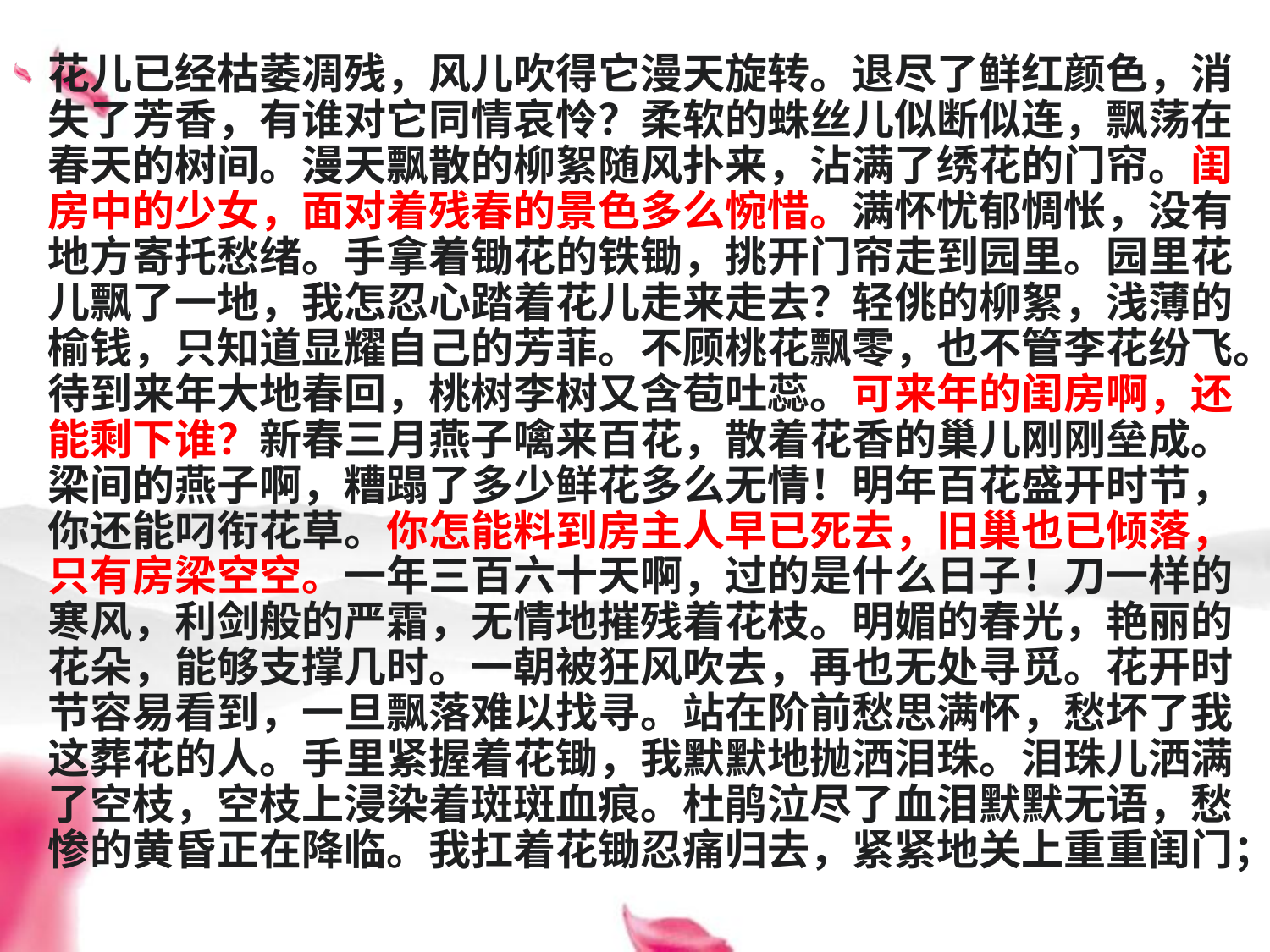

花儿已经枯萎凋残，风儿吹得它漫天旋转。退尽了鲜红颜色，消失了芳香，有谁对它同情哀怜？柔软的蛛丝儿似断似连，飘荡在春天的树间。漫天飘散的柳絮随风扑来，沾满了绣花的门帘。闺房中的少女，面对着残春的景色多么惋惜。满怀忧郁惆怅，没有地方寄托愁绪。手拿着锄花的铁锄，挑开门帘走到园里。园里花儿飘了一地，我怎忍心踏着花儿走来走去？轻佻的柳絮，浅薄的榆钱，只知道显耀自己的芳菲。不顾桃花飘零，也不管李花纷飞。待到来年大地春回，桃树李树又含苞吐蕊。可来年的闺房啊，还能剩下谁？新春三月燕子噙来百花，散着花香的巢儿刚刚垒成。梁间的燕子啊，糟蹋了多少鲜花多么无情！明年百花盛开时节，你还能叼衔花草。你怎能料到房主人早已死去，旧巢也已倾落，只有房梁空空。一年三百六十天啊，过的是什么日子！刀一样的寒风，利剑般的严霜，无情地摧残着花枝。明媚的春光，艳丽的花朵，能够支撑几时。一朝被狂风吹去，再也无处寻觅。花开时节容易看到，一旦飘落难以找寻。站在阶前愁思满怀，愁坏了我这葬花的人。手里紧握着花锄，我默默地抛洒泪珠。泪珠儿洒满了空枝，空枝上浸染着斑斑血痕。杜鹃泣尽了血泪默默无语，愁惨的黄昏正在降临。我扛着花锄忍痛归去，紧紧地关上重重闺门；